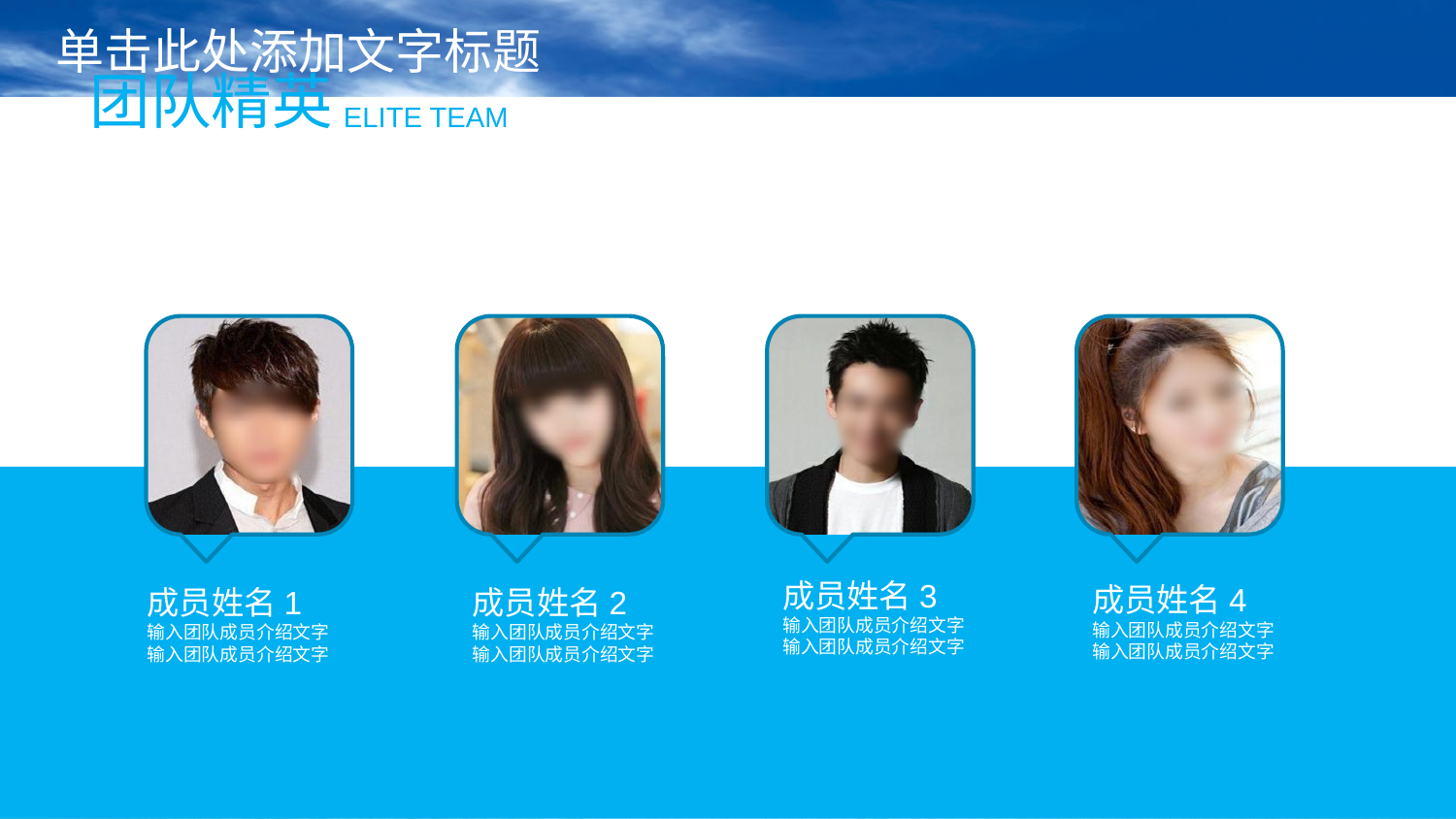

团队精英

ELITE TEAM

成员姓名3
输入团队成员介绍文字
输入团队成员介绍文字
成员姓名4
输入团队成员介绍文字
输入团队成员介绍文字
成员姓名1
输入团队成员介绍文字
输入团队成员介绍文字
成员姓名2
输入团队成员介绍文字
输入团队成员介绍文字